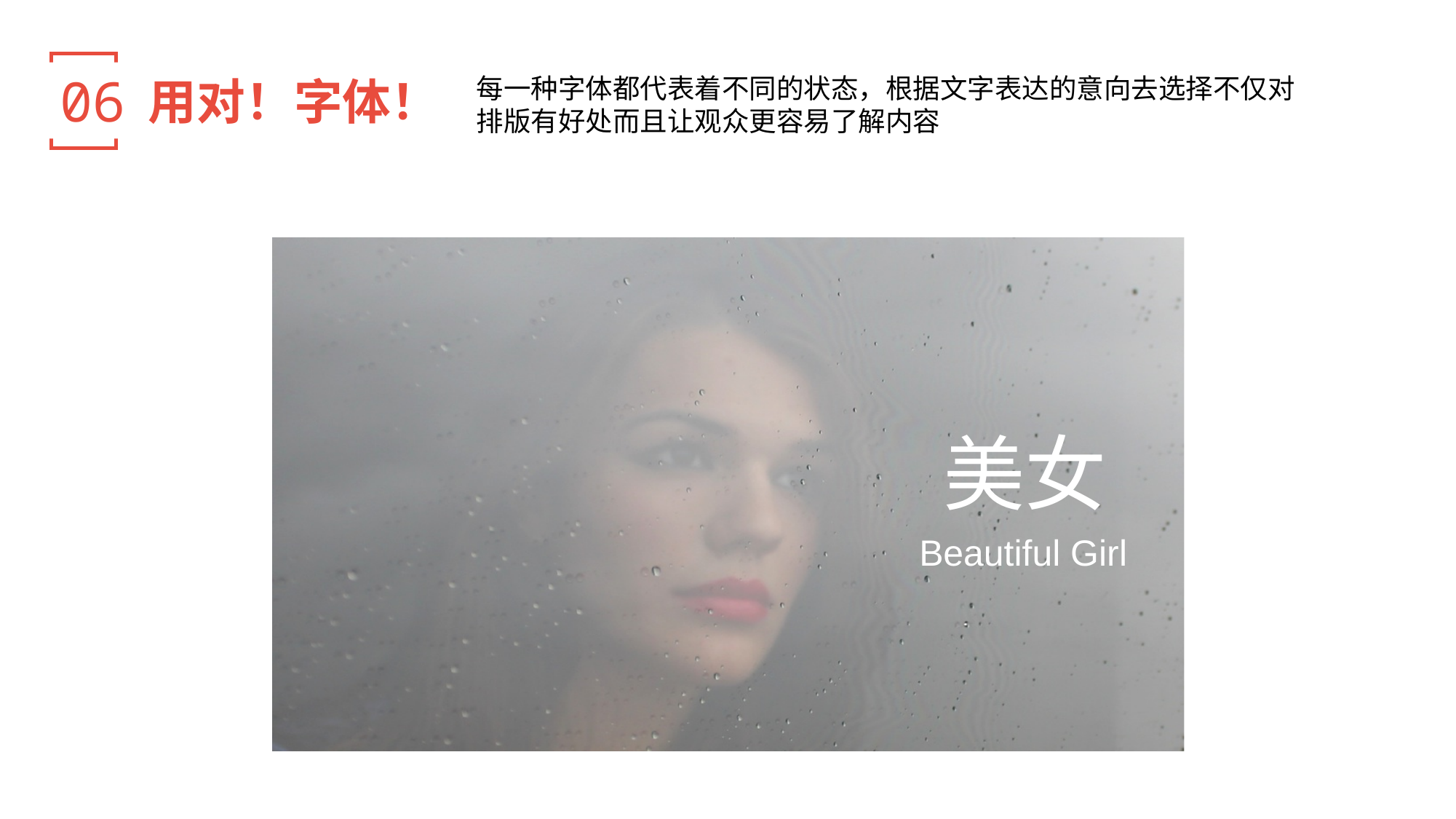

06
用对！字体！
每一种字体都代表着不同的状态，根据文字表达的意向去选择不仅对
排版有好处而且让观众更容易了解内容

美女
Beautiful Girl